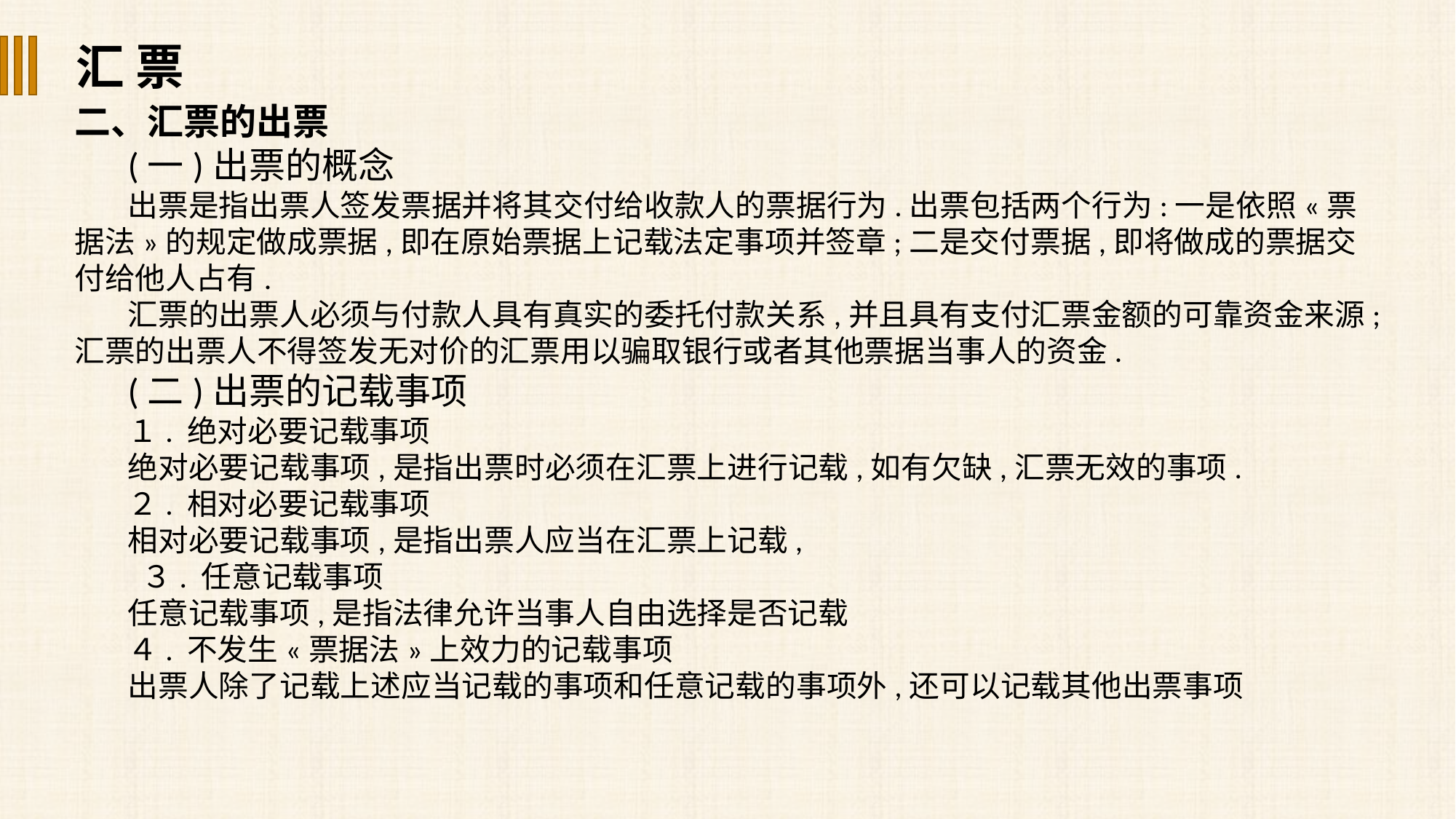

汇 票

二、汇票的出票
(一)出票的概念
出票是指出票人签发票据并将其交付给收款人的票据行为.出票包括两个行为:一是依照«票据法»的规定做成票据,即在原始票据上记载法定事项并签章;二是交付票据,即将做成的票据交付给他人占有.
汇票的出票人必须与付款人具有真实的委托付款关系,并且具有支付汇票金额的可靠资金来源;汇票的出票人不得签发无对价的汇票用以骗取银行或者其他票据当事人的资金.
(二)出票的记载事项
１. 绝对必要记载事项
绝对必要记载事项,是指出票时必须在汇票上进行记载,如有欠缺,汇票无效的事项.
２. 相对必要记载事项
相对必要记载事项,是指出票人应当在汇票上记载,
 ３. 任意记载事项
任意记载事项,是指法律允许当事人自由选择是否记载
４. 不发生«票据法»上效力的记载事项
出票人除了记载上述应当记载的事项和任意记载的事项外,还可以记载其他出票事项